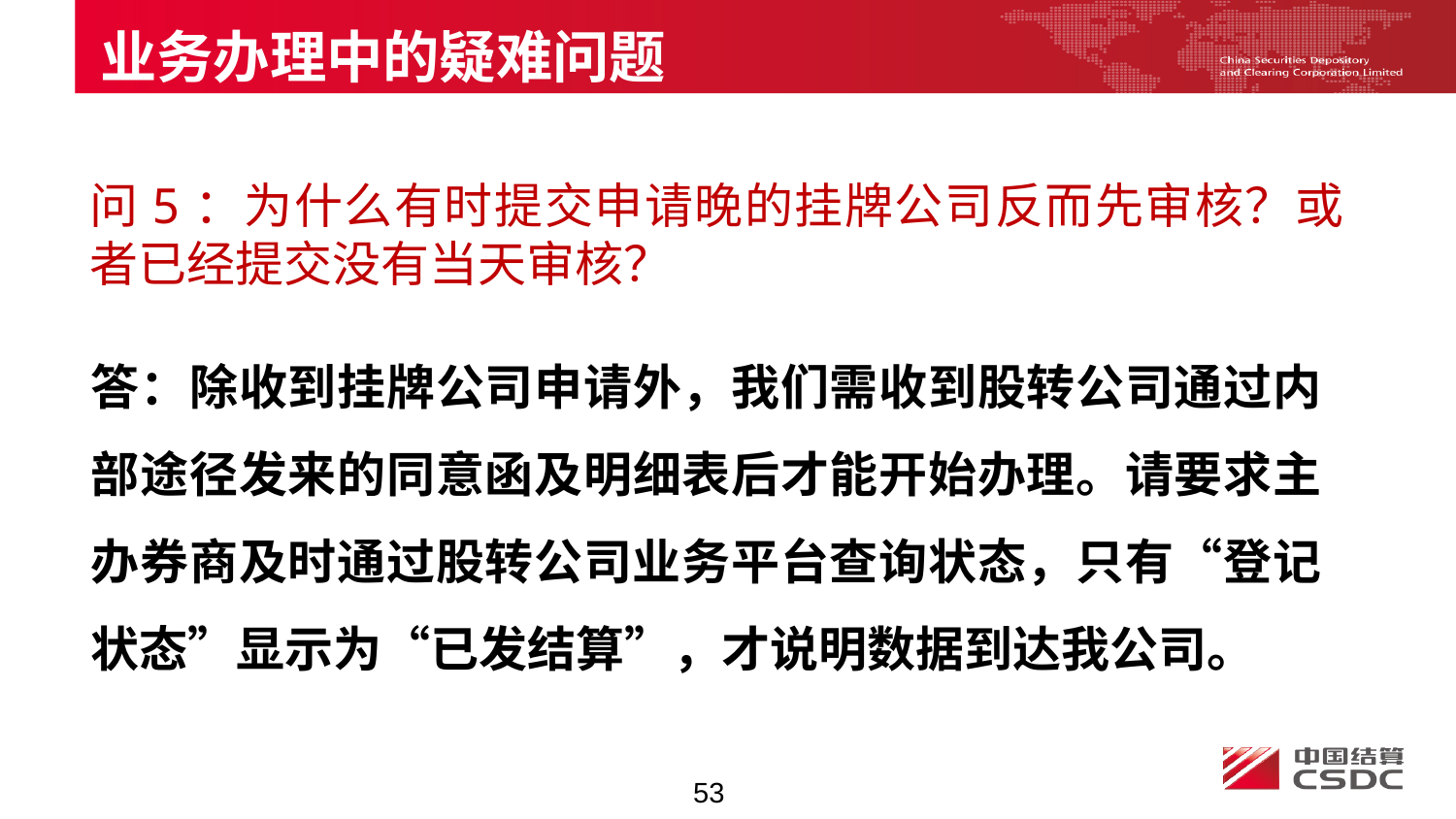

业务办理中的疑难问题

问5：为什么有时提交申请晚的挂牌公司反而先审核？或者已经提交没有当天审核？
答：除收到挂牌公司申请外，我们需收到股转公司通过内部途径发来的同意函及明细表后才能开始办理。请要求主办券商及时通过股转公司业务平台查询状态，只有“登记状态”显示为“已发结算”，才说明数据到达我公司。
53